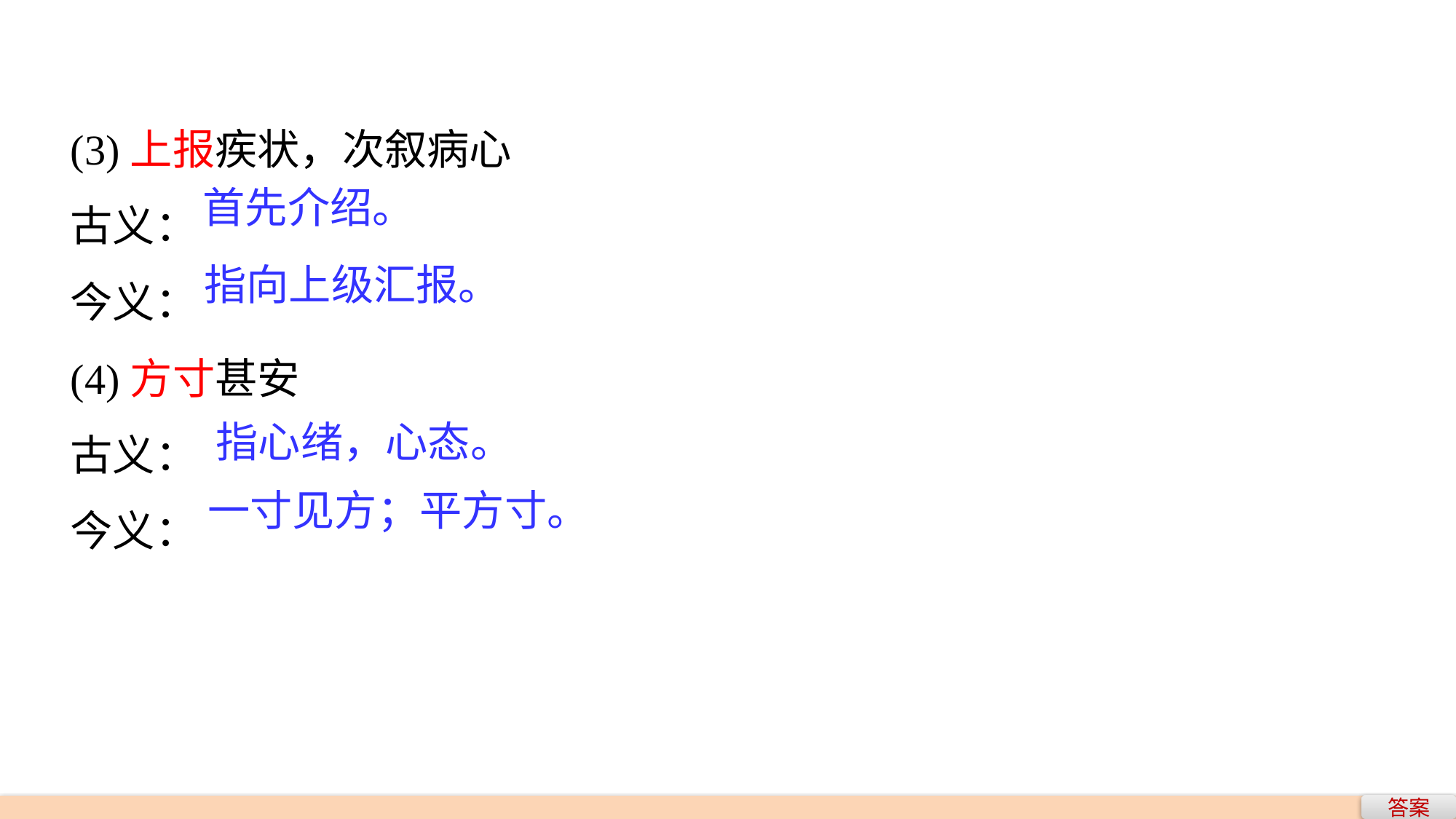

(3)上报疾状，次叙病心
古义：
今义：
(4)方寸甚安
古义：
今义：
首先介绍。
指向上级汇报。
指心绪，心态。
一寸见方；平方寸。
答案